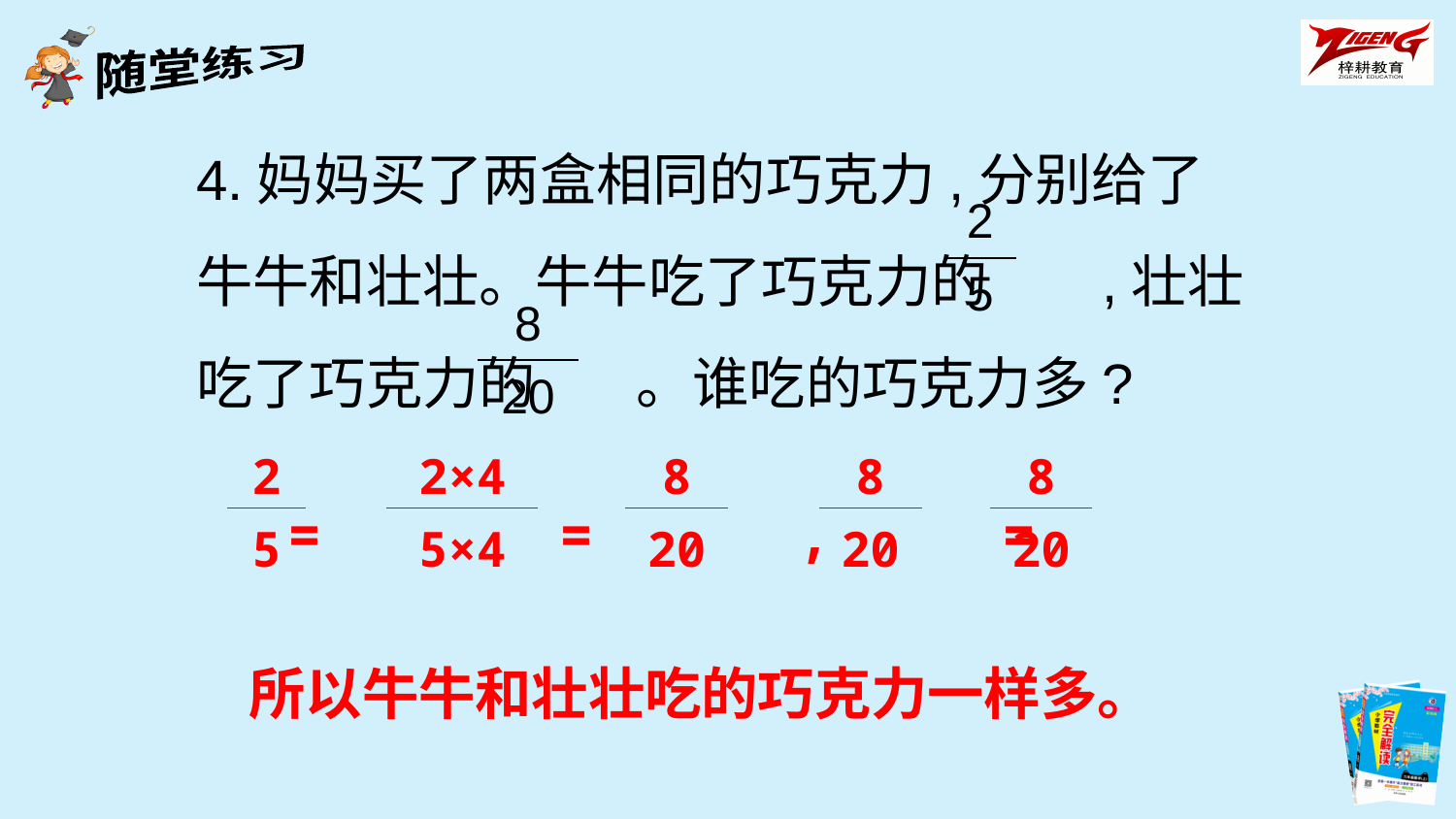

4.妈妈买了两盒相同的巧克力,分别给了牛牛和壮壮。牛牛吃了巧克力的        ,壮壮吃了巧克力的        。谁吃的巧克力多?
| 2 |
| --- |
| 5 |
| 8 |
| --- |
| 20 |
| 2 |
| --- |
| 5 |
| 2×4 |
| --- |
| 5×4 |
| 8 |
| --- |
| 20 |
| 8 |
| --- |
| 20 |
| 8 |
| --- |
| 20 |
=       =      ,     =
所以牛牛和壮壮吃的巧克力一样多。